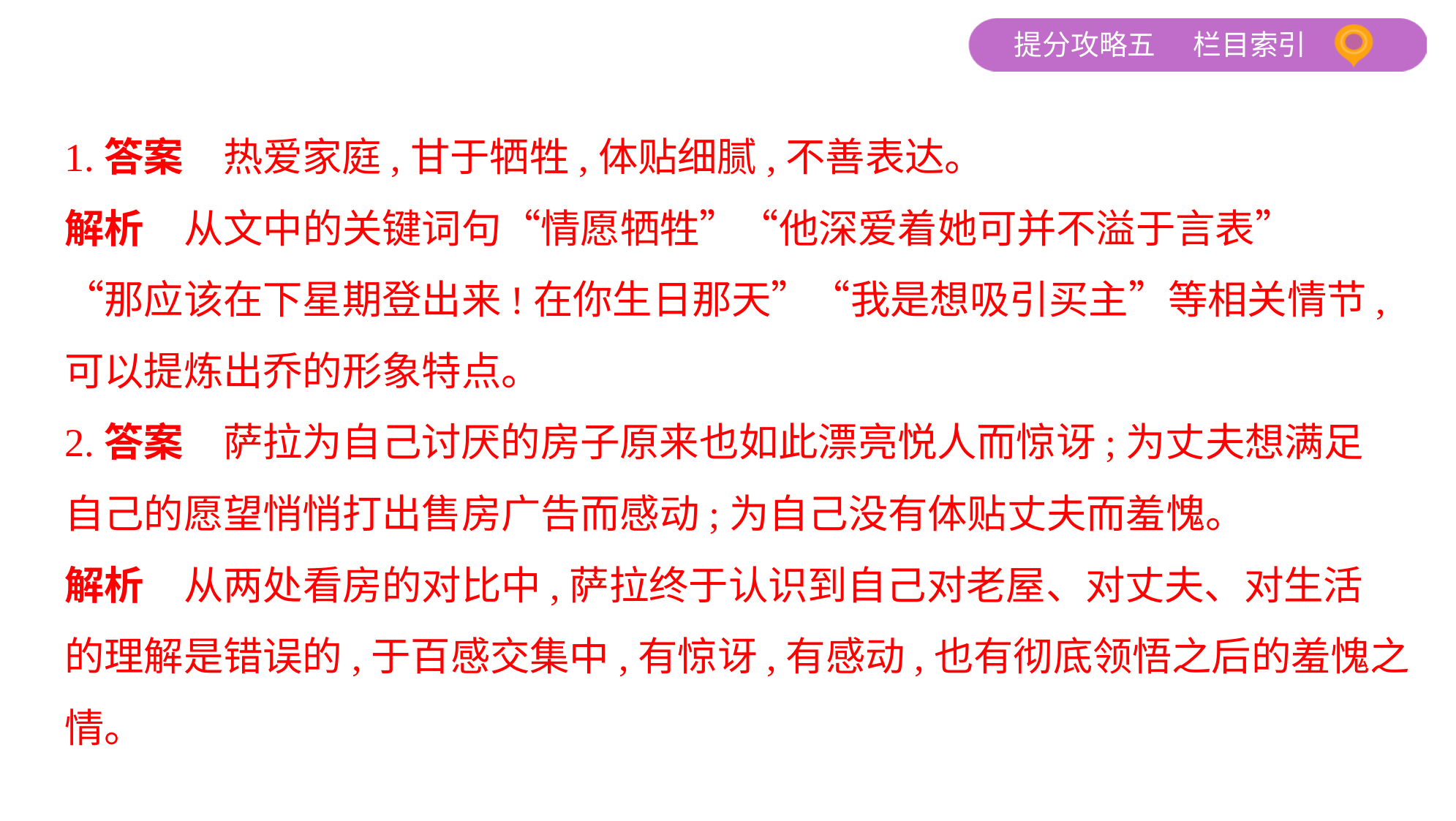

1.答案　热爱家庭,甘于牺牲,体贴细腻,不善表达。
解析　从文中的关键词句“情愿牺牲”“他深爱着她可并不溢于言表”
“那应该在下星期登出来!在你生日那天”“我是想吸引买主”等相关情节,
可以提炼出乔的形象特点。
2.答案　萨拉为自己讨厌的房子原来也如此漂亮悦人而惊讶;为丈夫想满足
自己的愿望悄悄打出售房广告而感动;为自己没有体贴丈夫而羞愧。
解析　从两处看房的对比中,萨拉终于认识到自己对老屋、对丈夫、对生活
的理解是错误的,于百感交集中,有惊讶,有感动,也有彻底领悟之后的羞愧之
情。